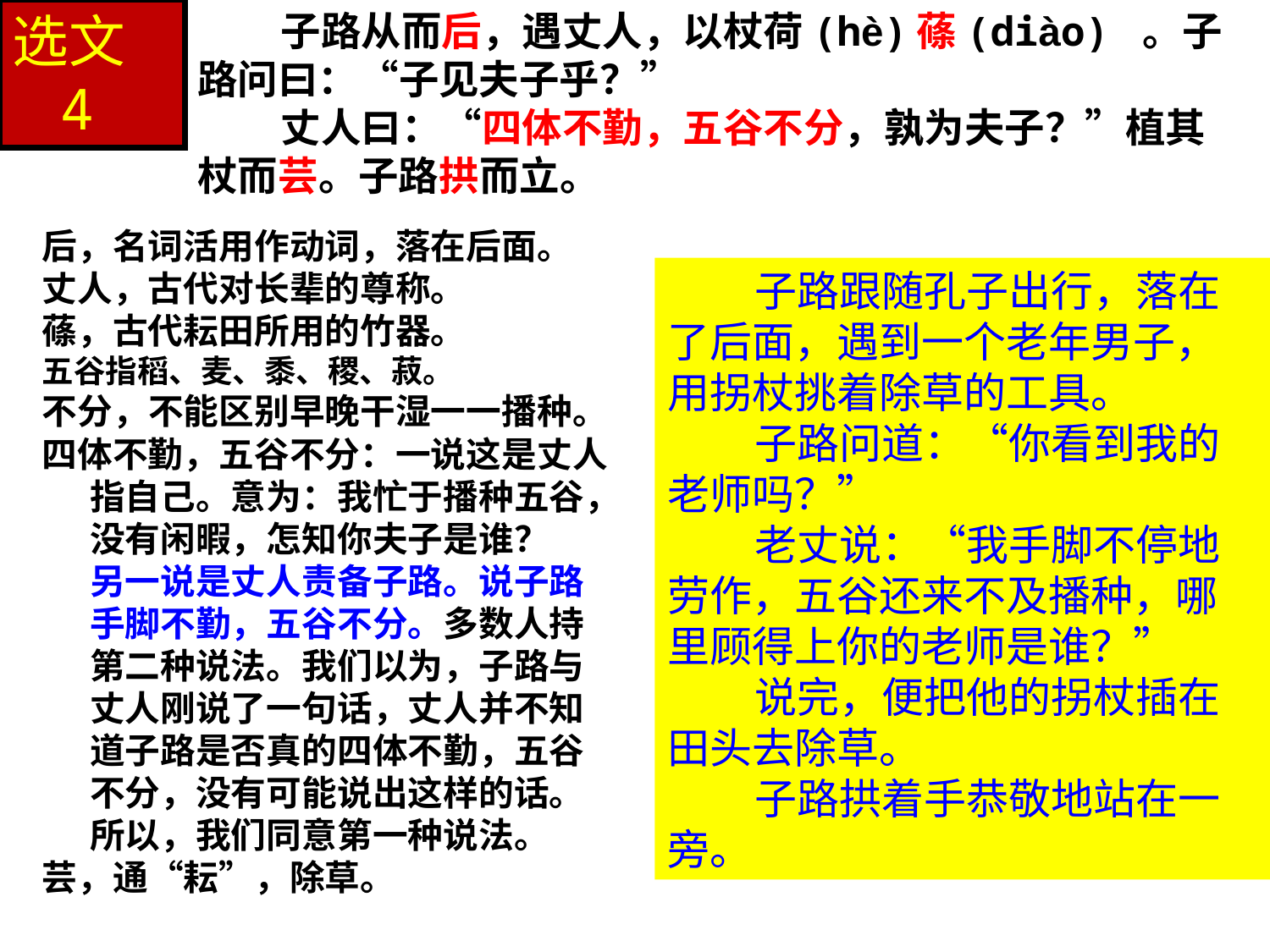

选文4
子路从而后，遇丈人，以杖荷(hè)蓧(diào) 。子路问曰：“子见夫子乎？”
丈人曰：“四体不勤，五谷不分，孰为夫子？”植其杖而芸。子路拱而立。
后，名词活用作动词，落在后面。
丈人，古代对长辈的尊称。
蓧，古代耘田所用的竹器。
五谷指稻、麦、黍、稷、菽。
不分，不能区别早晚干湿一一播种。
四体不勤，五谷不分：一说这是丈人指自己。意为：我忙于播种五谷，没有闲暇，怎知你夫子是谁？    另一说是丈人责备子路。说子路手脚不勤，五谷不分。多数人持第二种说法。我们以为，子路与丈人刚说了一句话，丈人并不知道子路是否真的四体不勤，五谷不分，没有可能说出这样的话。所以，我们同意第一种说法。
芸，通“耘”，除草。
子路跟随孔子出行，落在了后面，遇到一个老年男子，用拐杖挑着除草的工具。
子路问道：“你看到我的老师吗？”
老丈说：“我手脚不停地劳作，五谷还来不及播种，哪里顾得上你的老师是谁？”
说完，便把他的拐杖插在田头去除草。
子路拱着手恭敬地站在一旁。